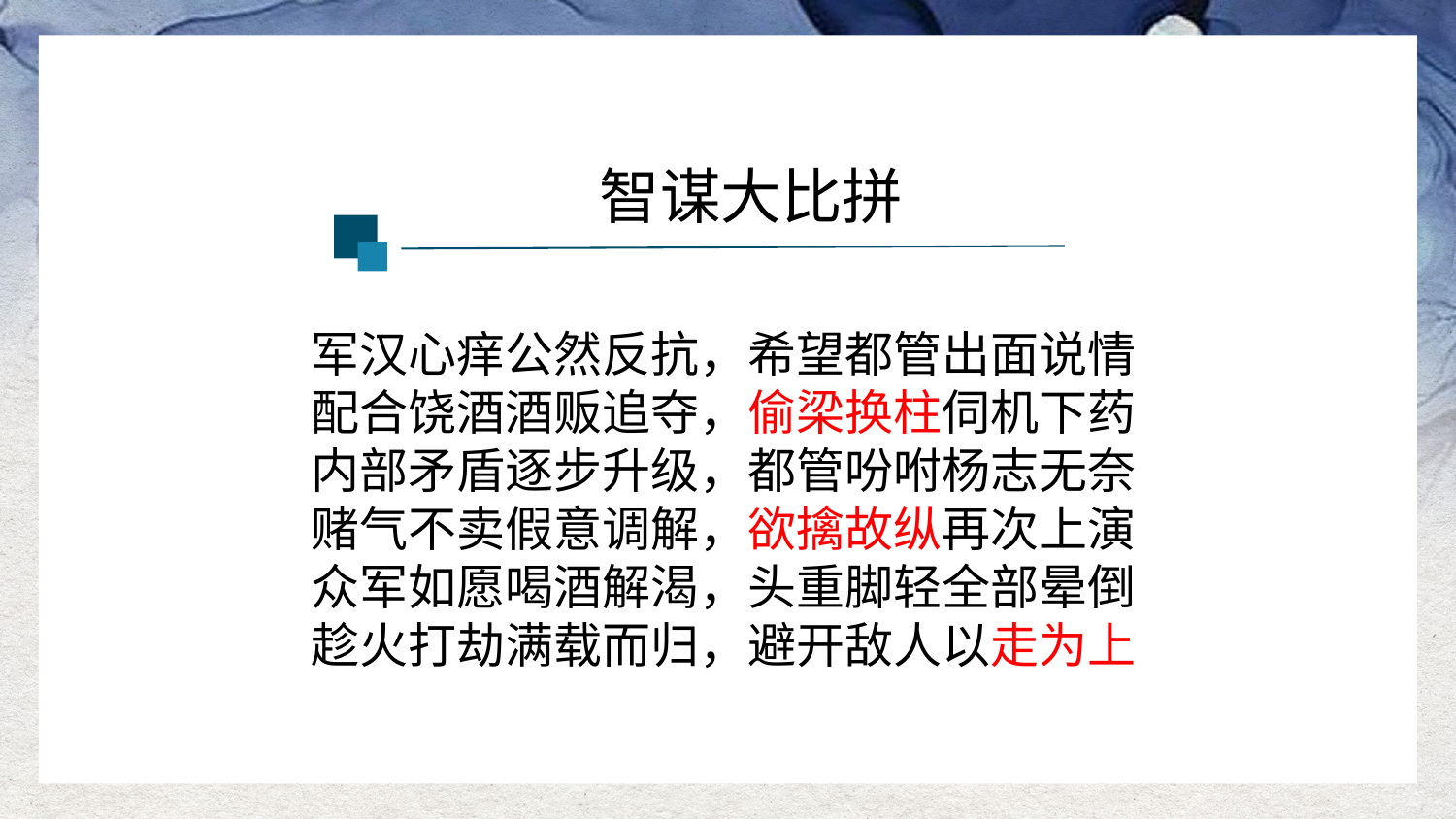

智谋大比拼

军汉心痒公然反抗，希望都管出面说情
配合饶酒酒贩追夺，偷梁换柱伺机下药
内部矛盾逐步升级，都管吩咐杨志无奈
赌气不卖假意调解，欲擒故纵再次上演
众军如愿喝酒解渴，头重脚轻全部晕倒
趁火打劫满载而归，避开敌人以走为上